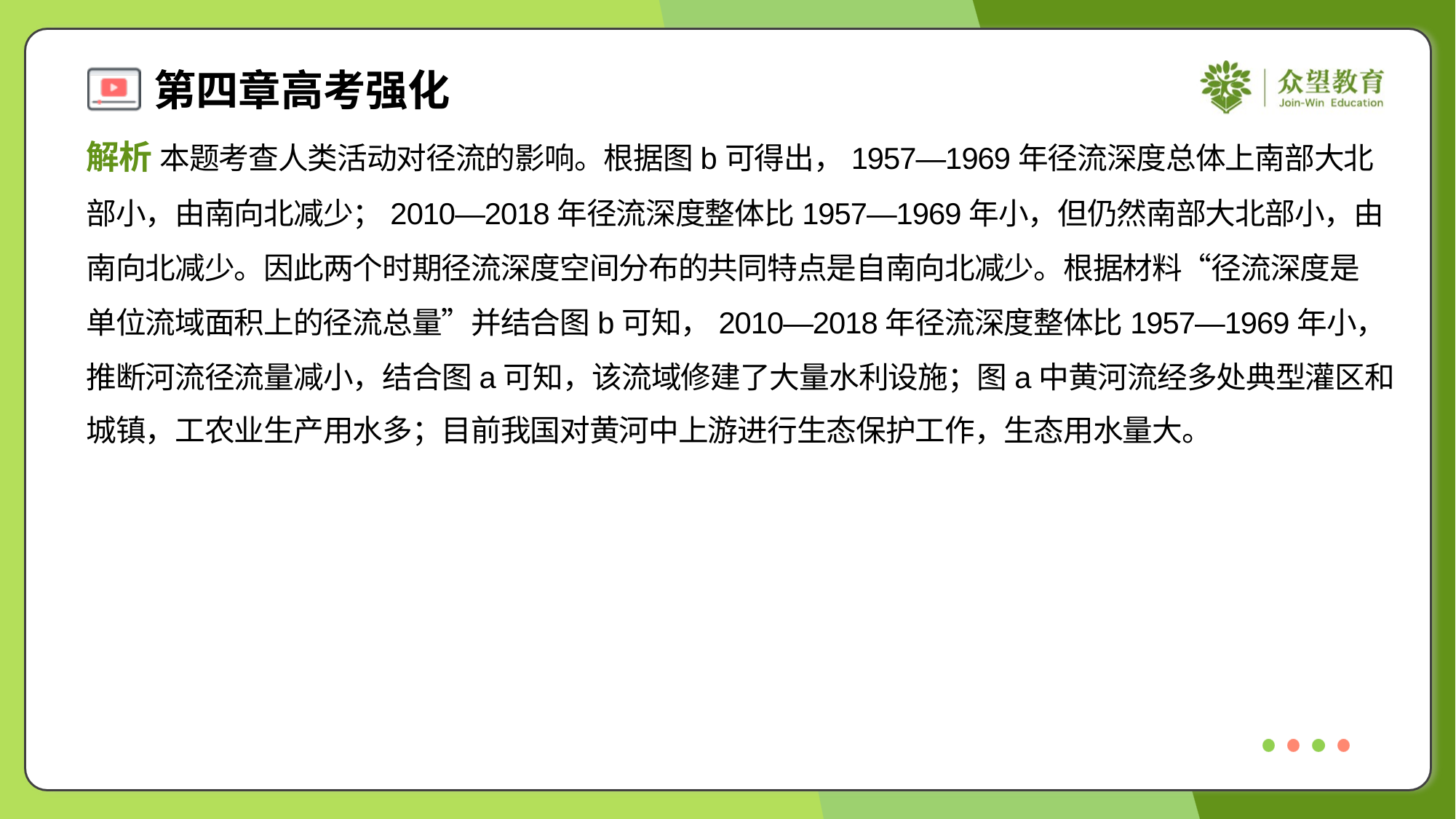

解析 本题考查人类活动对径流的影响。根据图b可得出，1957—1969年径流深度总体上南部大北
部小，由南向北减少；2010—2018年径流深度整体比1957—1969年小，但仍然南部大北部小，由
南向北减少。因此两个时期径流深度空间分布的共同特点是自南向北减少。根据材料“径流深度是
单位流域面积上的径流总量”并结合图b可知，2010—2018年径流深度整体比1957—1969年小，
推断河流径流量减小，结合图a可知，该流域修建了大量水利设施；图a中黄河流经多处典型灌区和
城镇，工农业生产用水多；目前我国对黄河中上游进行生态保护工作，生态用水量大。